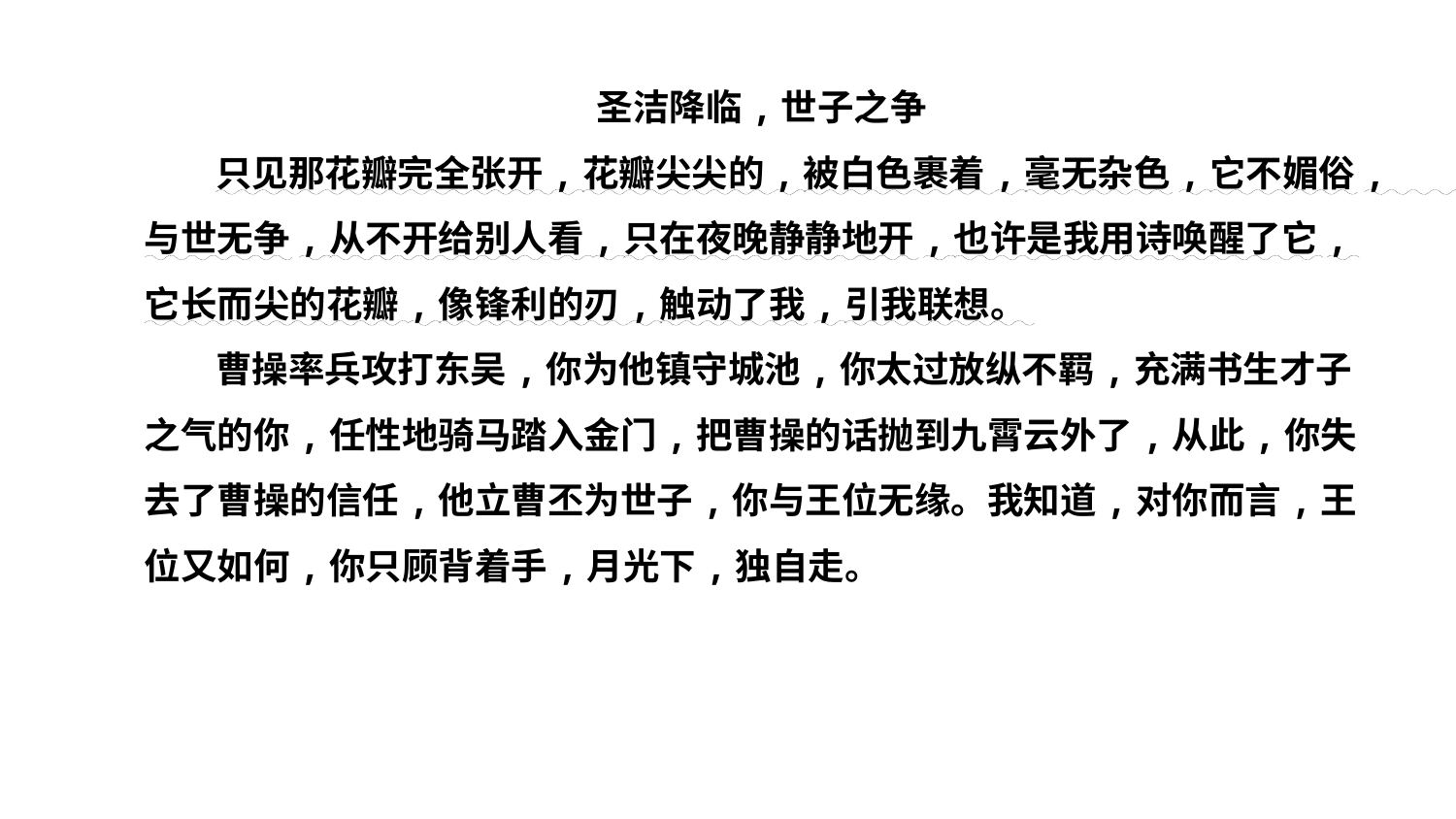

圣洁降临,世子之争
只见那花瓣完全张开,花瓣尖尖的,被白色裹着,毫无杂色,它不媚俗,与世无争,从不开给别人看,只在夜晚静静地开,也许是我用诗唤醒了它,它长而尖的花瓣,像锋利的刃,触动了我,引我联想。
曹操率兵攻打东吴,你为他镇守城池,你太过放纵不羁,充满书生才子之气的你,任性地骑马踏入金门,把曹操的话抛到九霄云外了,从此,你失去了曹操的信任,他立曹丕为世子,你与王位无缘。我知道,对你而言,王位又如何,你只顾背着手,月光下,独自走。